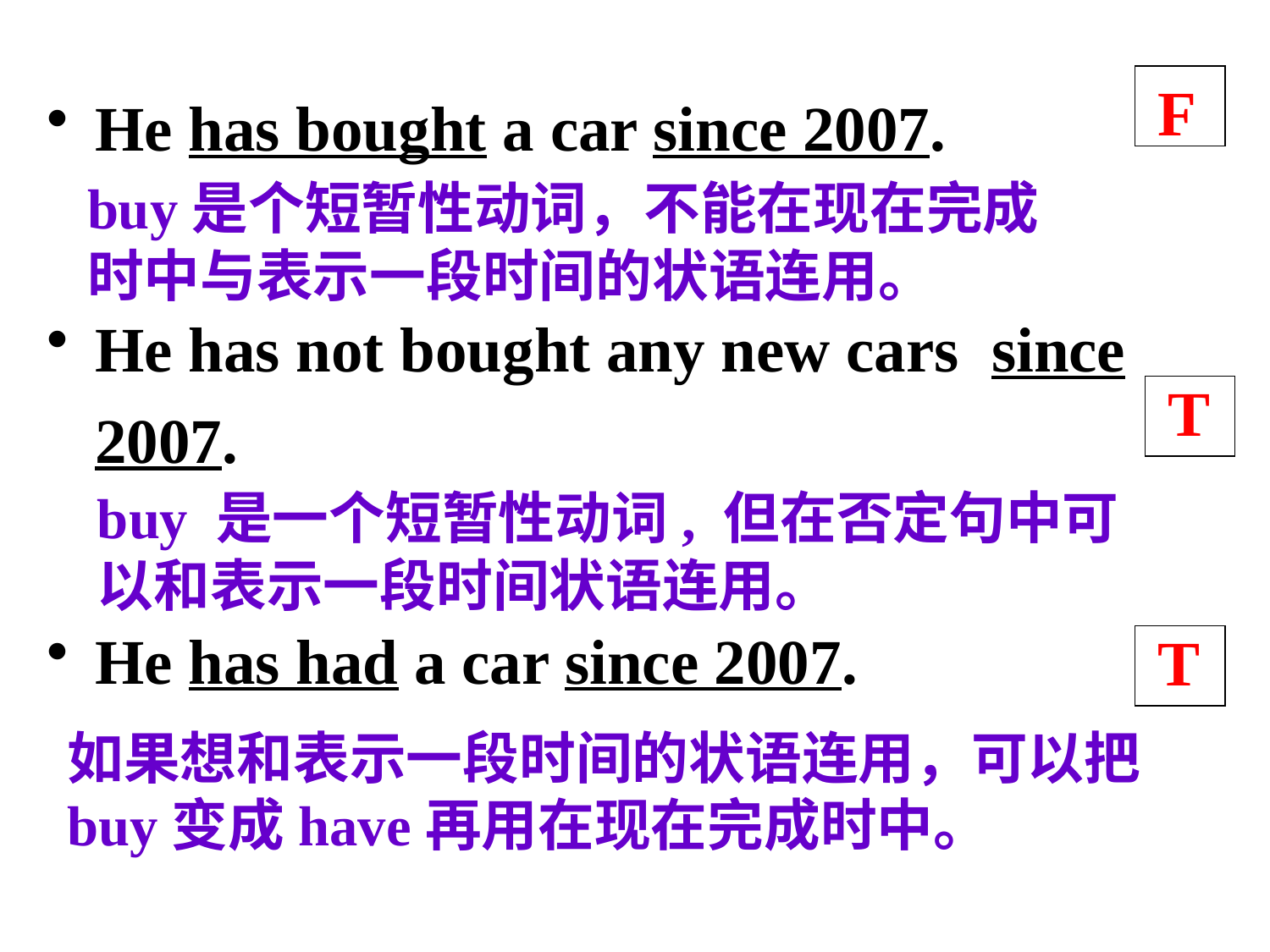

He has bought a car since 2007.

He has not bought any new cars  since 2007.

He has had a car since 2007.

F

buy是个短暂性动词，不能在现在完成时中与表示一段时间的状语连用。
T

buy 是一个短暂性动词, 但在否定句中可以和表示一段时间状语连用。
T

如果想和表示一段时间的状语连用，可以把buy变成have再用在现在完成时中。